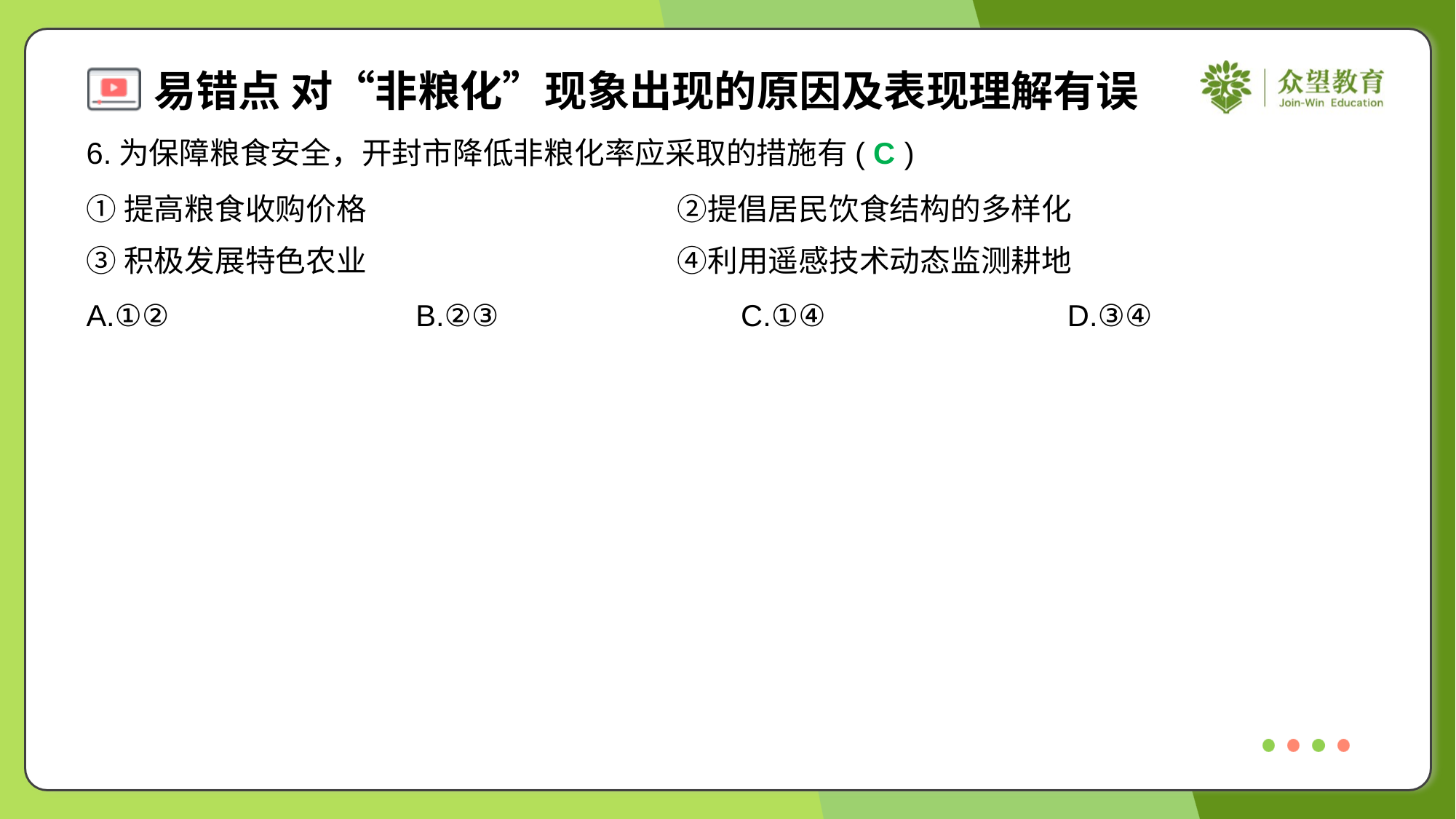

6.为保障粮食安全，开封市降低非粮化率应采取的措施有(     )
C
①提高粮食收购价格	②提倡居民饮食结构的多样化
③积极发展特色农业	④利用遥感技术动态监测耕地
A.①②	B.②③	C.①④	D.③④